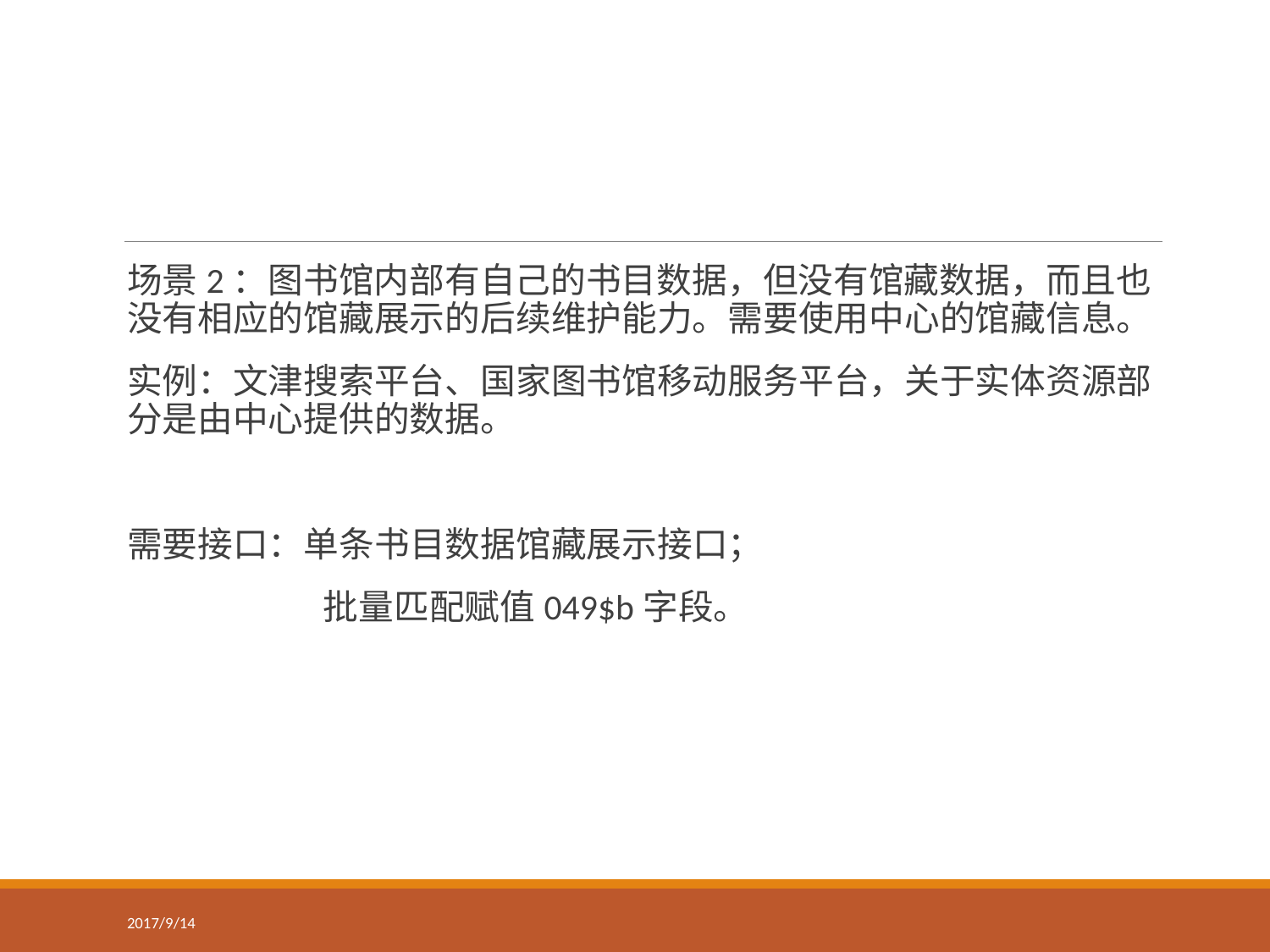

#
场景2：图书馆内部有自己的书目数据，但没有馆藏数据，而且也没有相应的馆藏展示的后续维护能力。需要使用中心的馆藏信息。
实例：文津搜索平台、国家图书馆移动服务平台，关于实体资源部分是由中心提供的数据。

需要接口：单条书目数据馆藏展示接口；
                        批量匹配赋值049$b字段。
2017/9/14